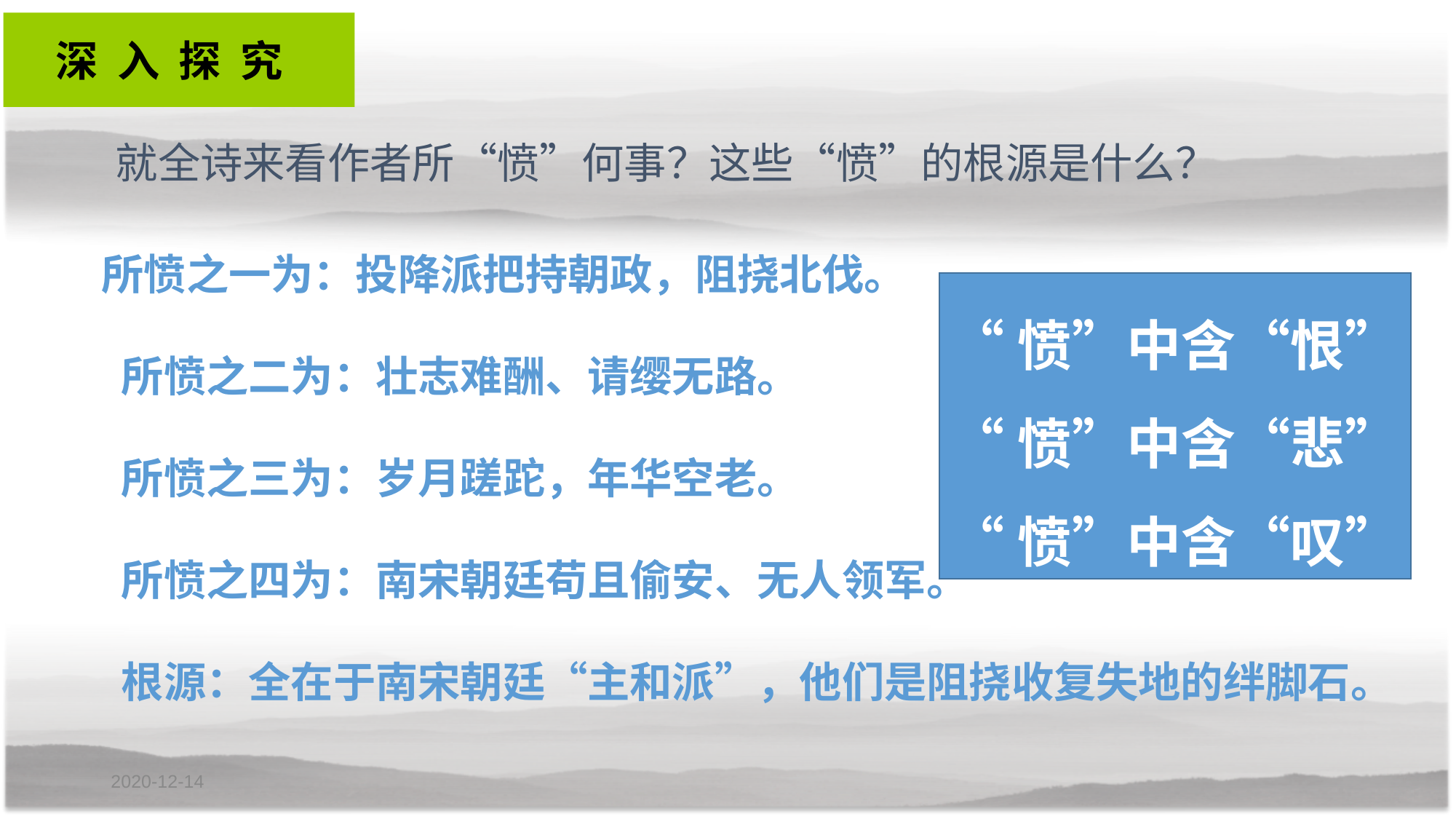

深  入  探  究
      就全诗来看作者所“愤”何事？这些“愤”的根源是什么？
   所愤之一为：投降派把持朝政，阻挠北伐。
     所愤之二为：壮志难酬、请缨无路。
     所愤之三为：岁月蹉跎，年华空老。
     所愤之四为：南宋朝廷苟且偷安、无人领军。
     根源：全在于南宋朝廷“主和派”，他们是阻挠收复失地的绊脚石。
“愤”中含“恨”
“愤”中含“悲”
“愤”中含“叹”
2020-12-14